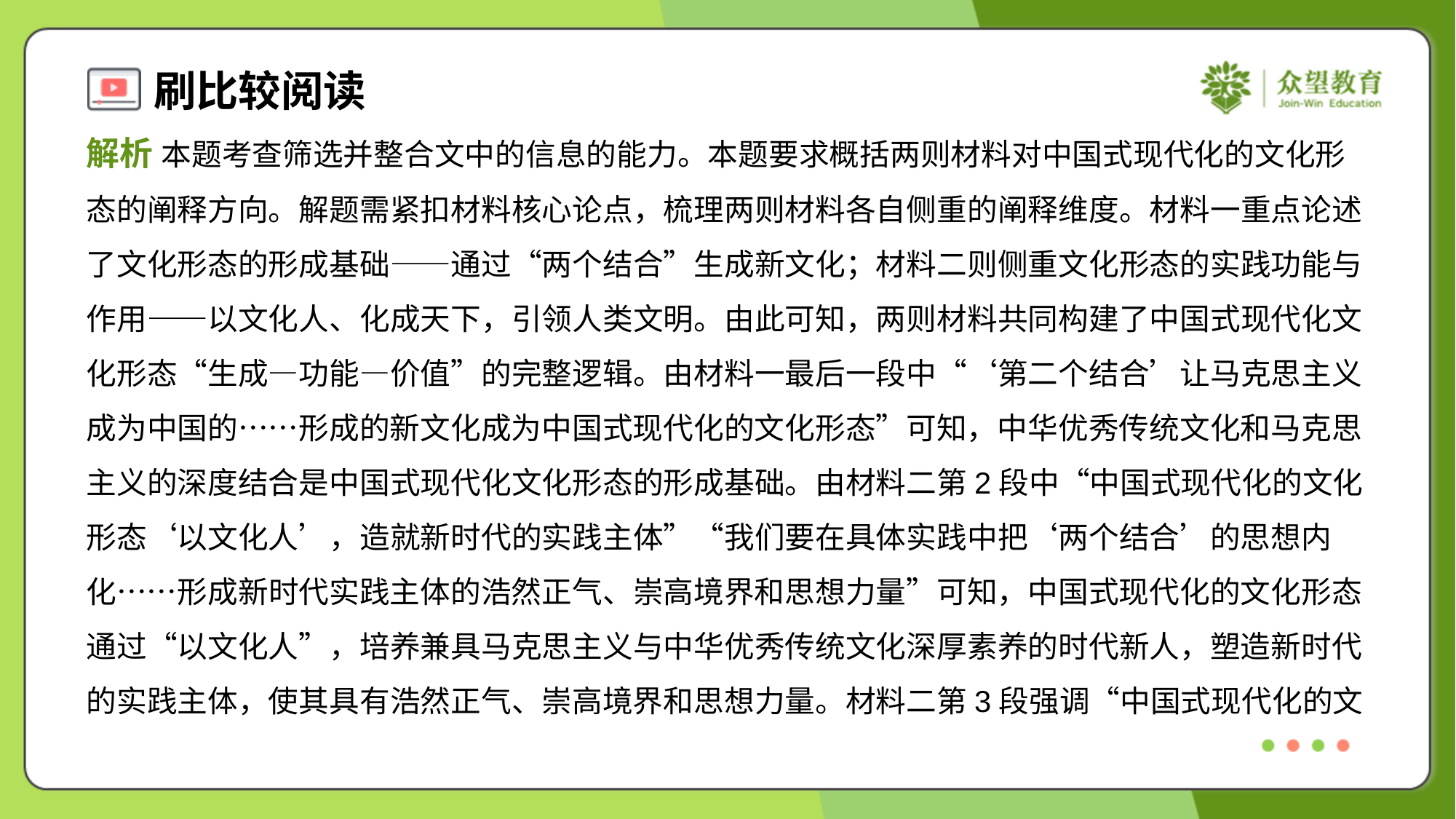

解析 本题考查筛选并整合文中的信息的能力。本题要求概括两则材料对中国式现代化的文化形
态的阐释方向。解题需紧扣材料核心论点，梳理两则材料各自侧重的阐释维度。材料一重点论述
了文化形态的形成基础——通过“两个结合”生成新文化；材料二则侧重文化形态的实践功能与
作用——以文化人、化成天下，引领人类文明。由此可知，两则材料共同构建了中国式现代化文
化形态“生成—功能—价值”的完整逻辑。由材料一最后一段中“‘第二个结合’让马克思主义
成为中国的……形成的新文化成为中国式现代化的文化形态”可知，中华优秀传统文化和马克思
主义的深度结合是中国式现代化文化形态的形成基础。由材料二第2段中“中国式现代化的文化
形态‘以文化人’，造就新时代的实践主体”“我们要在具体实践中把‘两个结合’的思想内
化……形成新时代实践主体的浩然正气、崇高境界和思想力量”可知，中国式现代化的文化形态
通过“以文化人”，培养兼具马克思主义与中华优秀传统文化深厚素养的时代新人，塑造新时代
的实践主体，使其具有浩然正气、崇高境界和思想力量。材料二第3段强调“中国式现代化的文